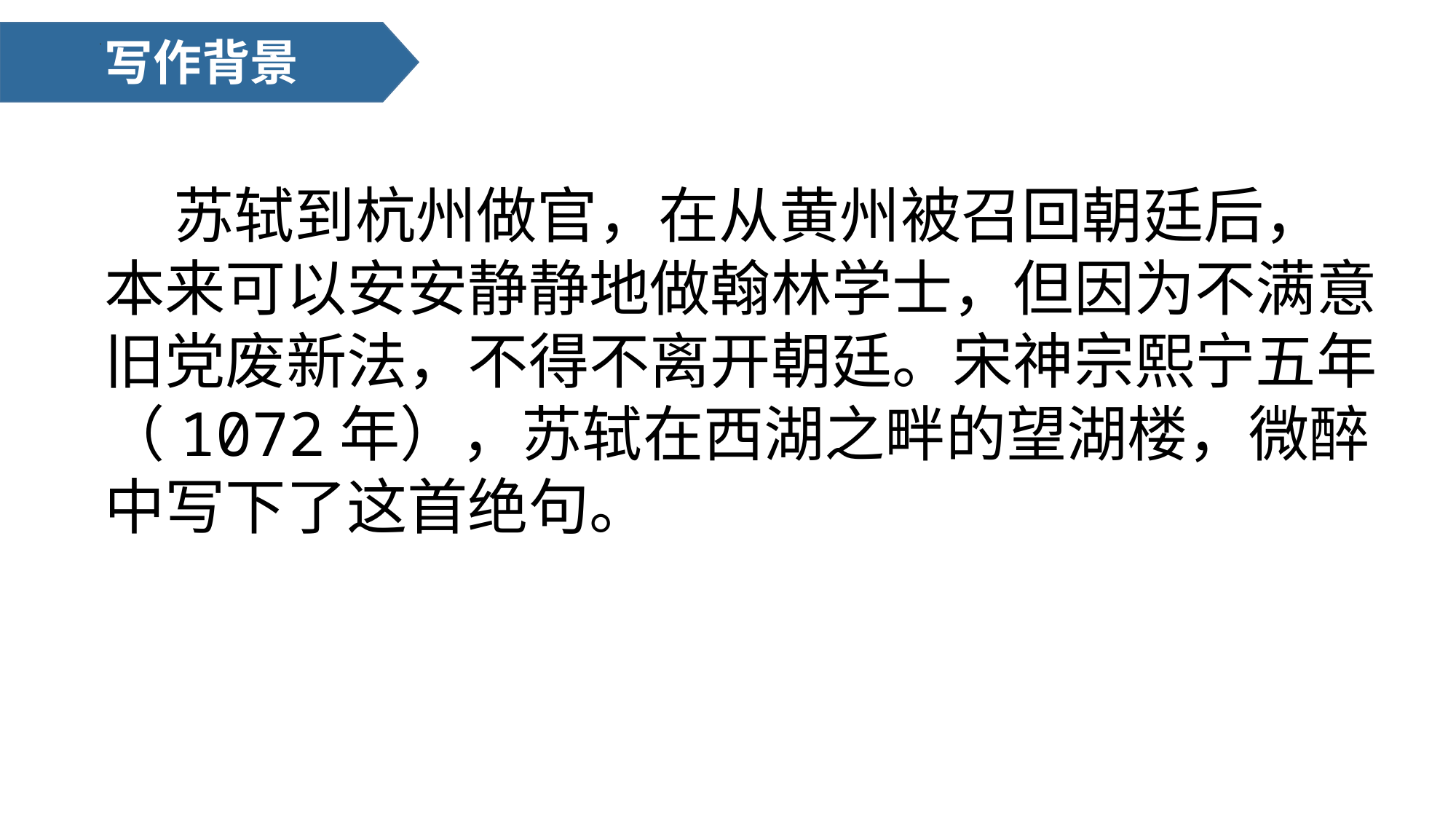

写作背景
    苏轼到杭州做官，在从黄州被召回朝廷后，本来可以安安静静地做翰林学士，但因为不满意旧党废新法，不得不离开朝廷。宋神宗熙宁五年（1072年），苏轼在西湖之畔的望湖楼，微醉中写下了这首绝句。